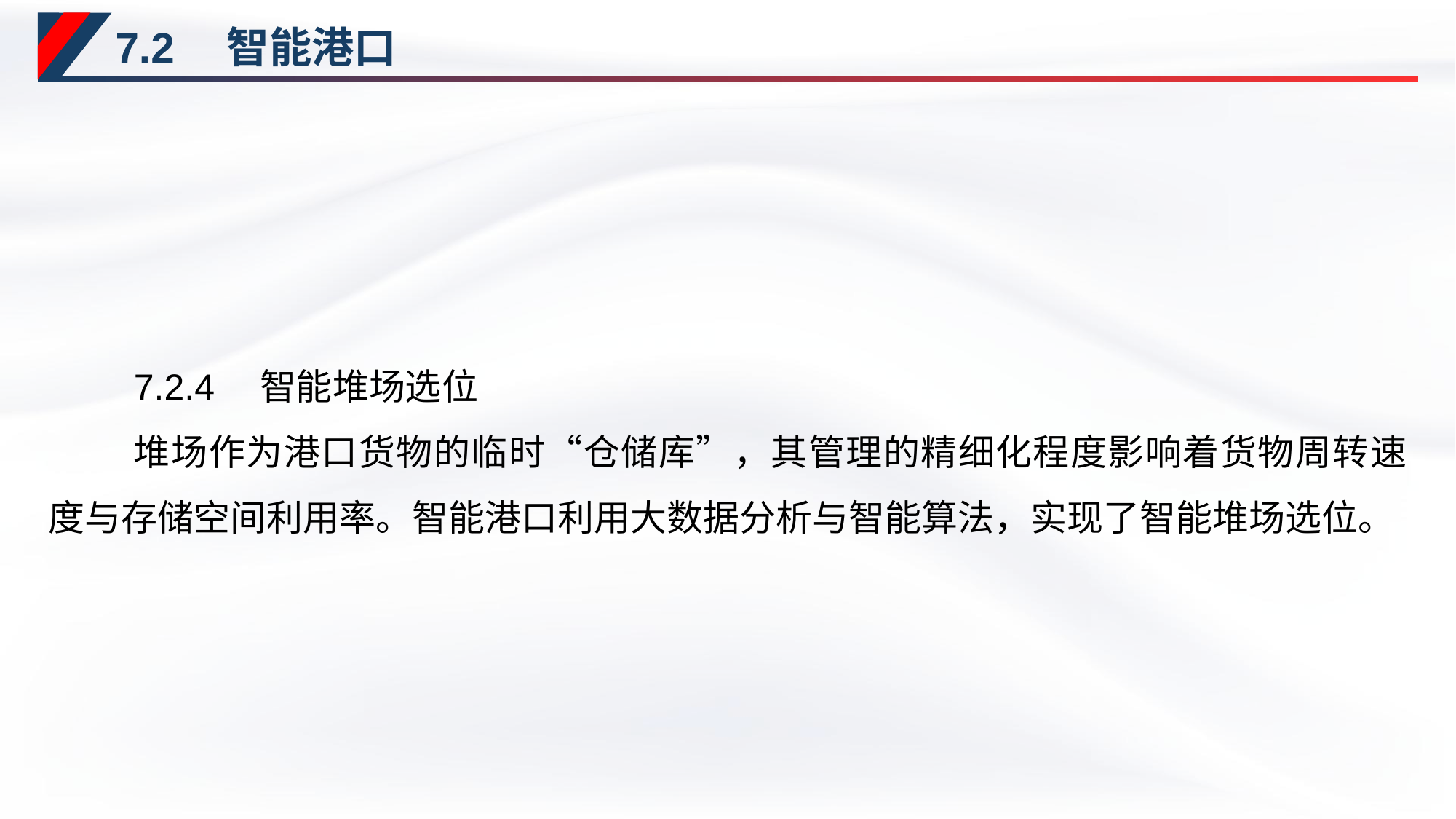

# 7.2　智能港口
7.2.4　智能堆场选位
堆场作为港口货物的临时“仓储库”，其管理的精细化程度影响着货物周转速度与存储空间利用率。智能港口利用大数据分析与智能算法，实现了智能堆场选位。